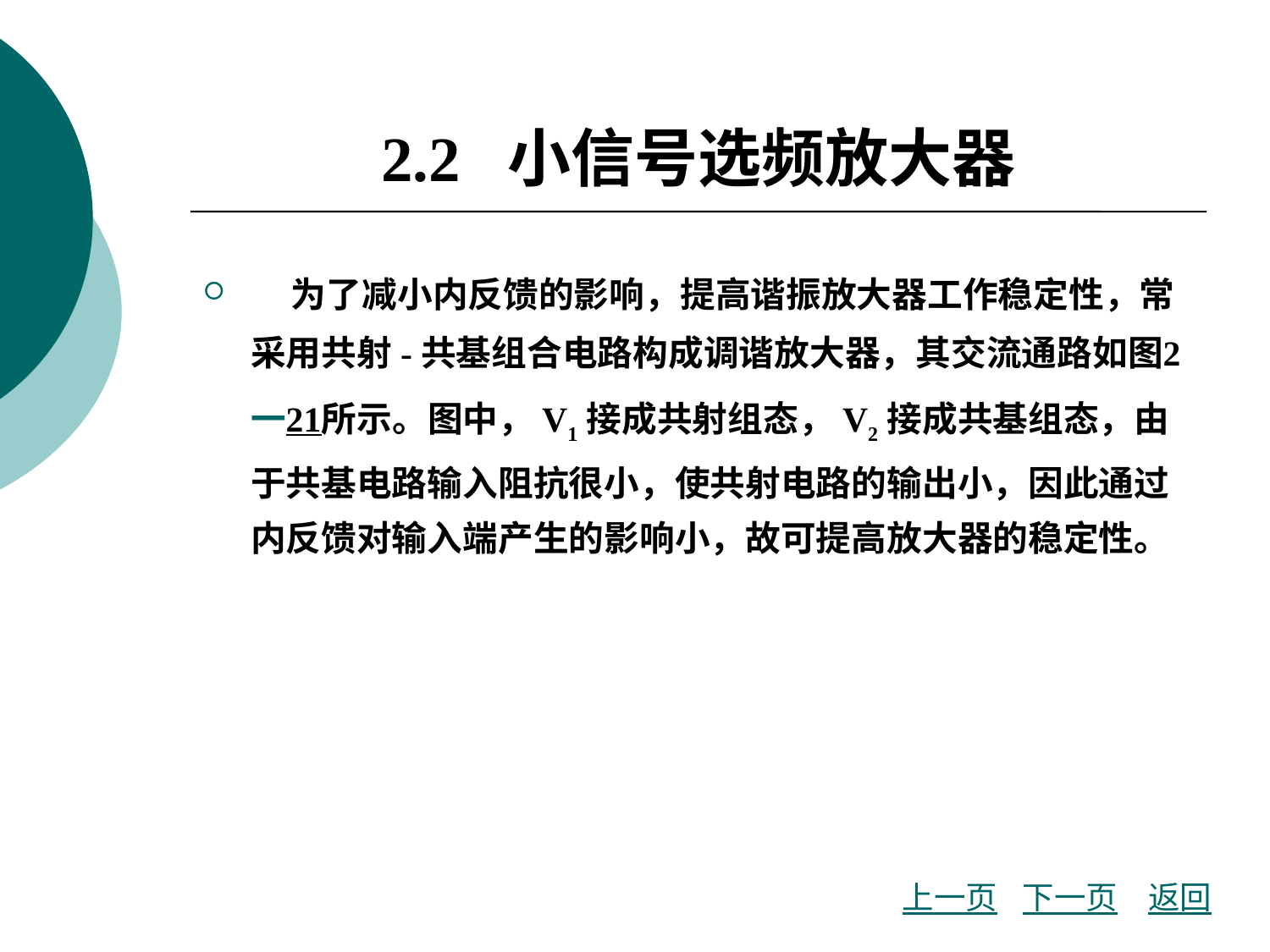

# 2.2  小信号选频放大器
    为了减小内反馈的影响，提高谐振放大器工作稳定性，常采用共射-共基组合电路构成调谐放大器，其交流通路如图2一21所示。图中，V1接成共射组态，V2接成共基组态，由于共基电路输入阻抗很小，使共射电路的输出小，因此通过内反馈对输入端产生的影响小，故可提高放大器的稳定性。
上一页
下一页
返回